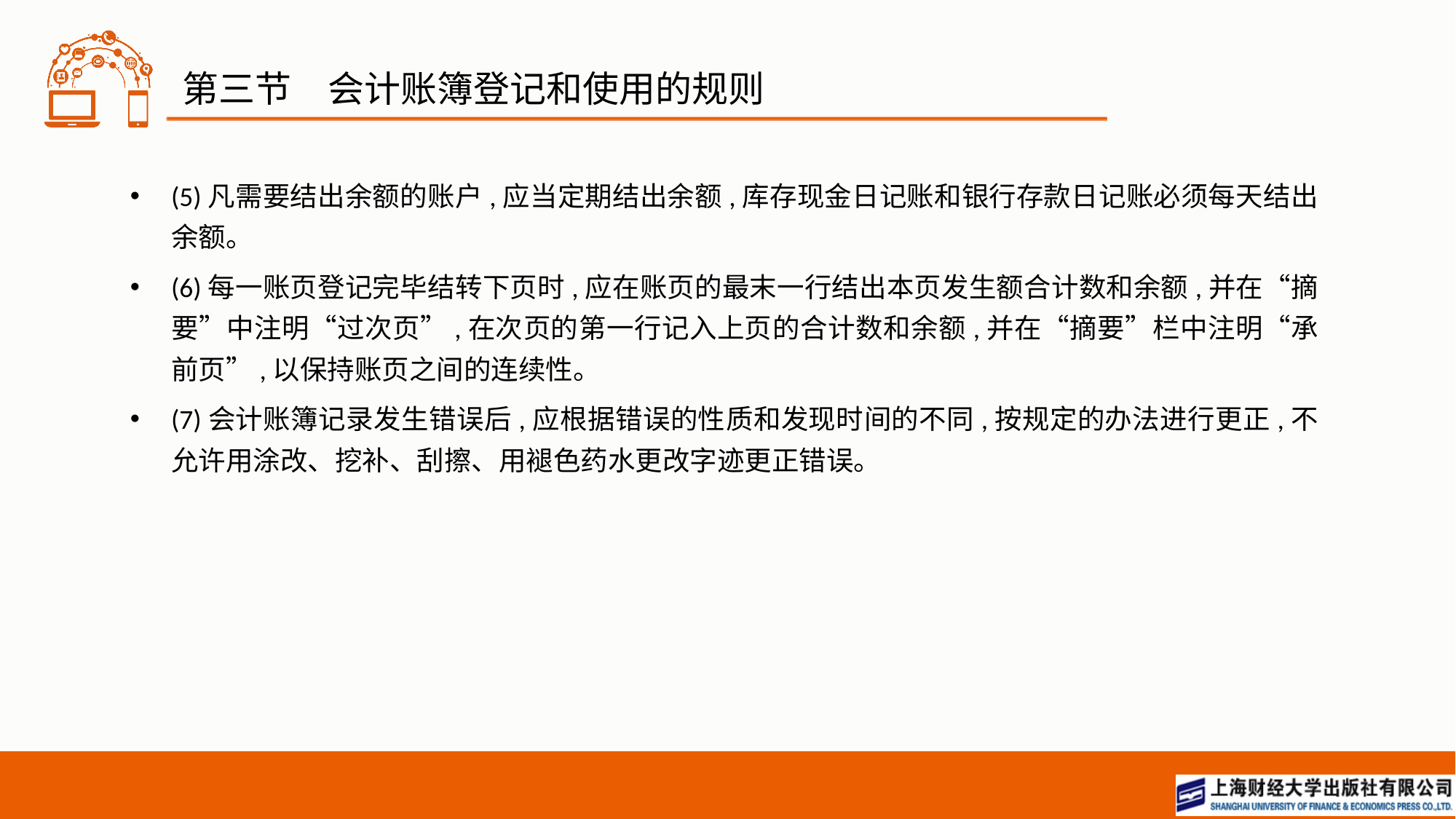

# 第三节　会计账簿登记和使用的规则
(5)凡需要结出余额的账户,应当定期结出余额,库存现金日记账和银行存款日记账必须每天结出余额。
(6)每一账页登记完毕结转下页时,应在账页的最末一行结出本页发生额合计数和余额,并在“摘要”中注明“过次页”,在次页的第一行记入上页的合计数和余额,并在“摘要”栏中注明“承前页”,以保持账页之间的连续性。
(7)会计账簿记录发生错误后,应根据错误的性质和发现时间的不同,按规定的办法进行更正,不允许用涂改、挖补、刮擦、用褪色药水更改字迹更正错误。